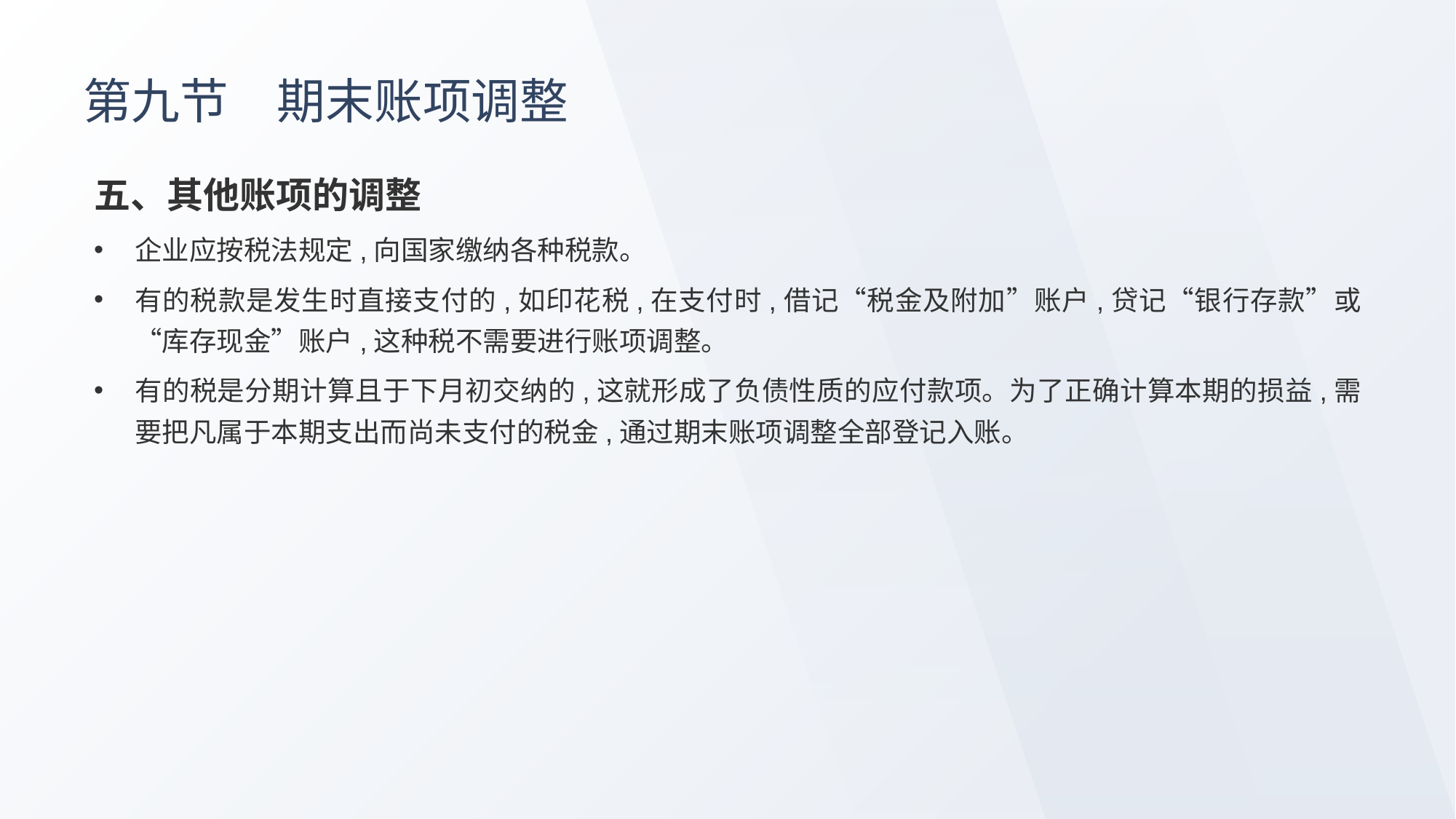

# 第九节　期末账项调整
五、其他账项的调整
企业应按税法规定,向国家缴纳各种税款。
有的税款是发生时直接支付的,如印花税,在支付时,借记“税金及附加”账户,贷记“银行存款”或“库存现金”账户,这种税不需要进行账项调整。
有的税是分期计算且于下月初交纳的,这就形成了负债性质的应付款项。为了正确计算本期的损益,需要把凡属于本期支出而尚未支付的税金,通过期末账项调整全部登记入账。